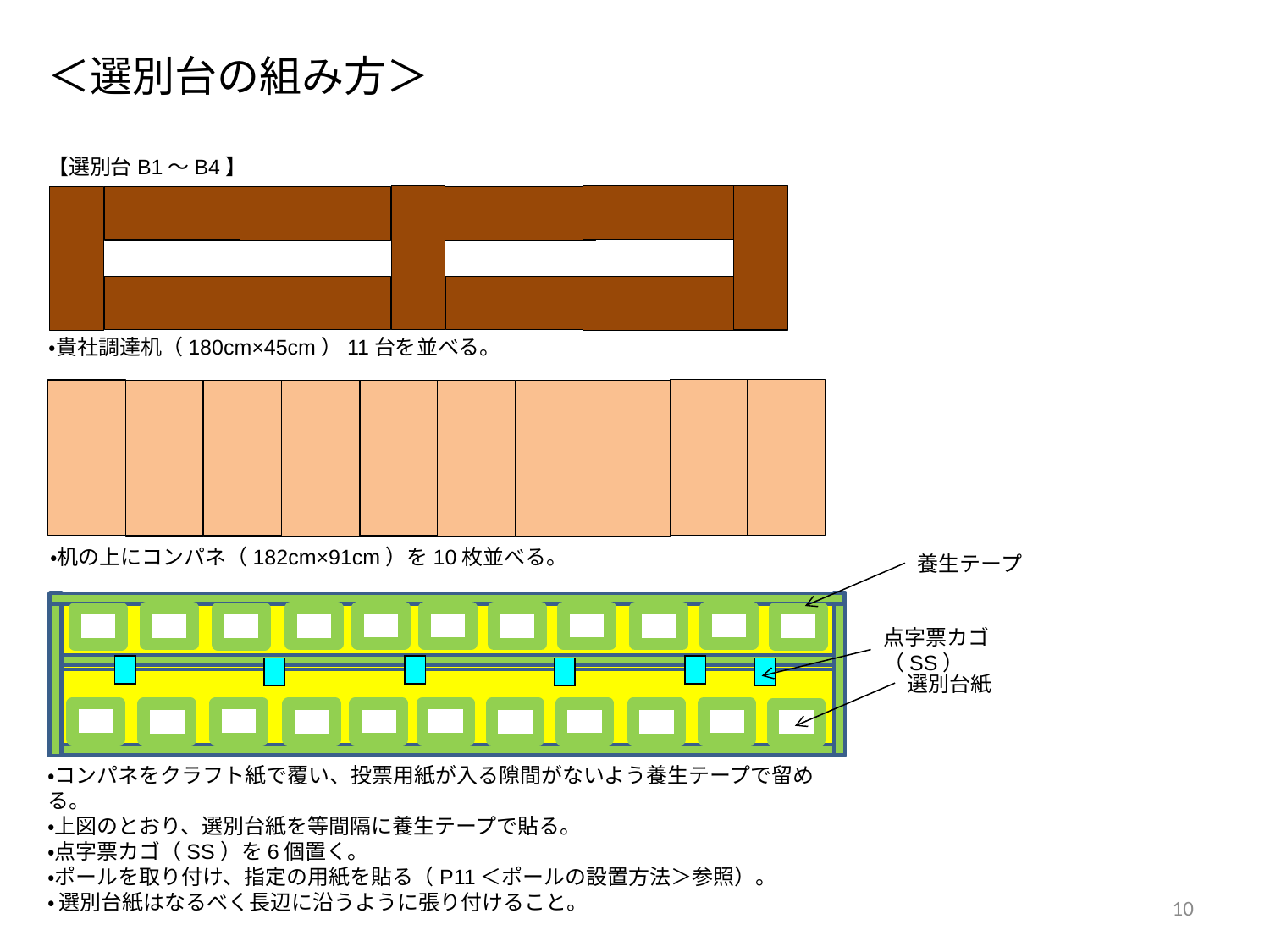

# ＜選別台の組み方＞
【選別台B1～B4】

・貴社調達机（180cm×45cm）11台を並べる。

・机の上にコンパネ（182cm×91cm）を10枚並べる。
養生テープ

点字票カゴ（SS）

選別台紙
・コンパネをクラフト紙で覆い、投票用紙が入る隙間がないよう養生テープで留める。
・上図のとおり、選別台紙を等間隔に養生テープで貼る。
・点字票カゴ（SS）を6個置く。
・ポールを取り付け、指定の用紙を貼る（P11＜ポールの設置方法＞参照）。
・ 選別台紙はなるべく長辺に沿うように張り付けること。
10